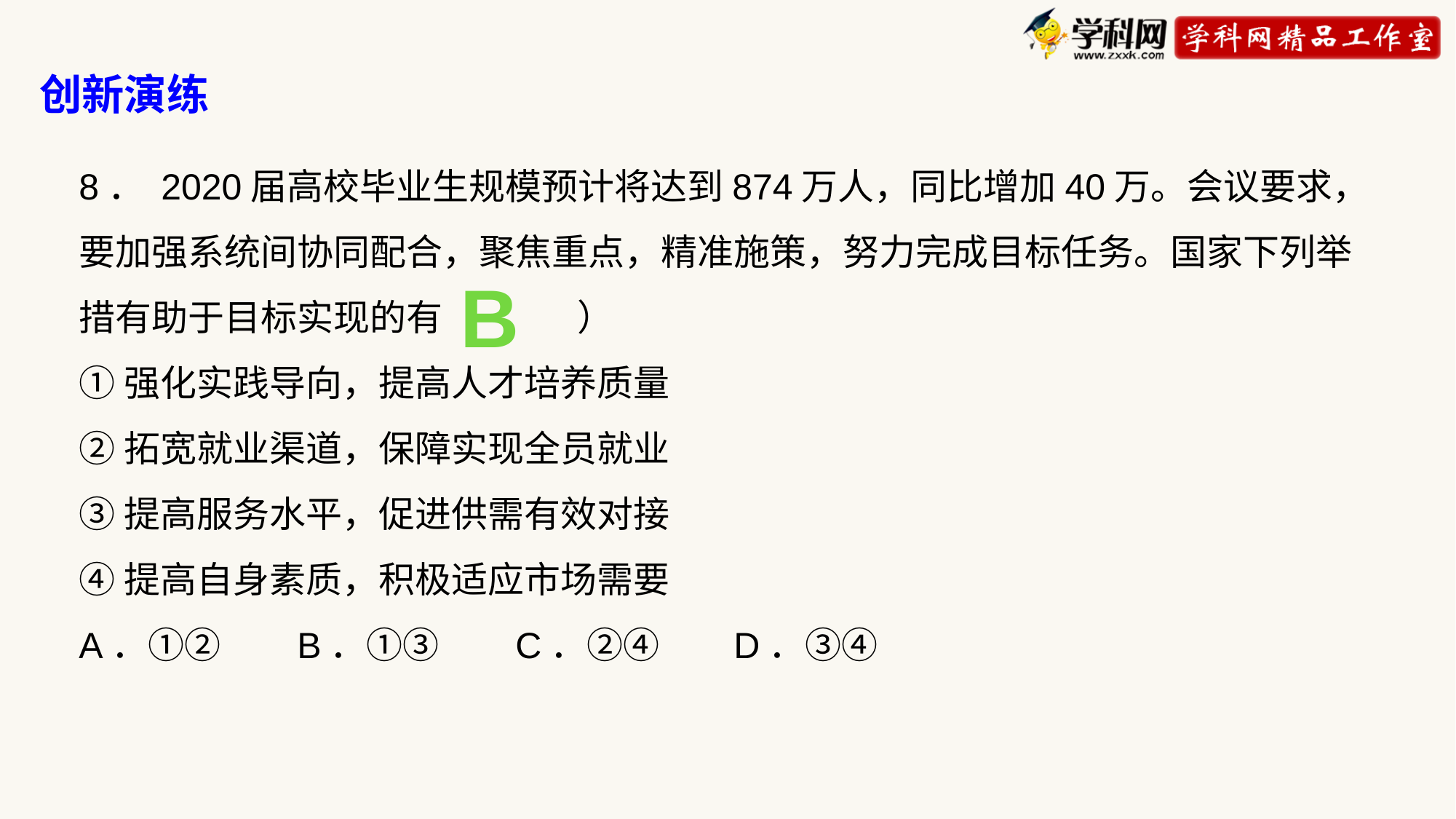

创新演练
8． 2020届高校毕业生规模预计将达到874万人，同比增加40万。会议要求，要加强系统间协同配合，聚焦重点，精准施策，努力完成目标任务。国家下列举措有助于目标实现的有（            ）
①强化实践导向，提高人才培养质量
②拓宽就业渠道，保障实现全员就业
③提高服务水平，促进供需有效对接
④提高自身素质，积极适应市场需要
A．①②	B．①③	C．②④	D．③④
B